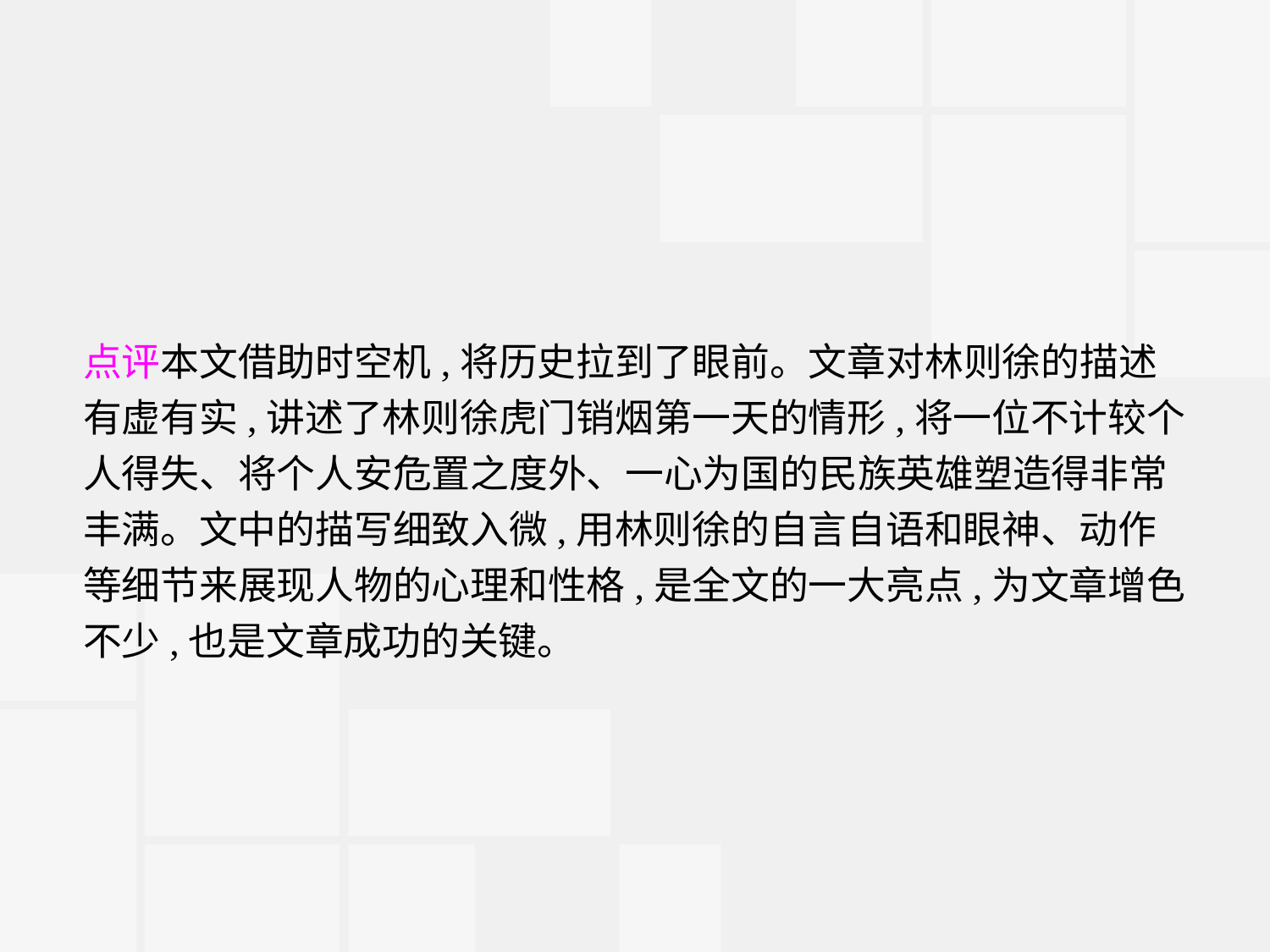

点评本文借助时空机,将历史拉到了眼前。文章对林则徐的描述有虚有实,讲述了林则徐虎门销烟第一天的情形,将一位不计较个人得失、将个人安危置之度外、一心为国的民族英雄塑造得非常丰满。文中的描写细致入微,用林则徐的自言自语和眼神、动作等细节来展现人物的心理和性格,是全文的一大亮点,为文章增色不少,也是文章成功的关键。